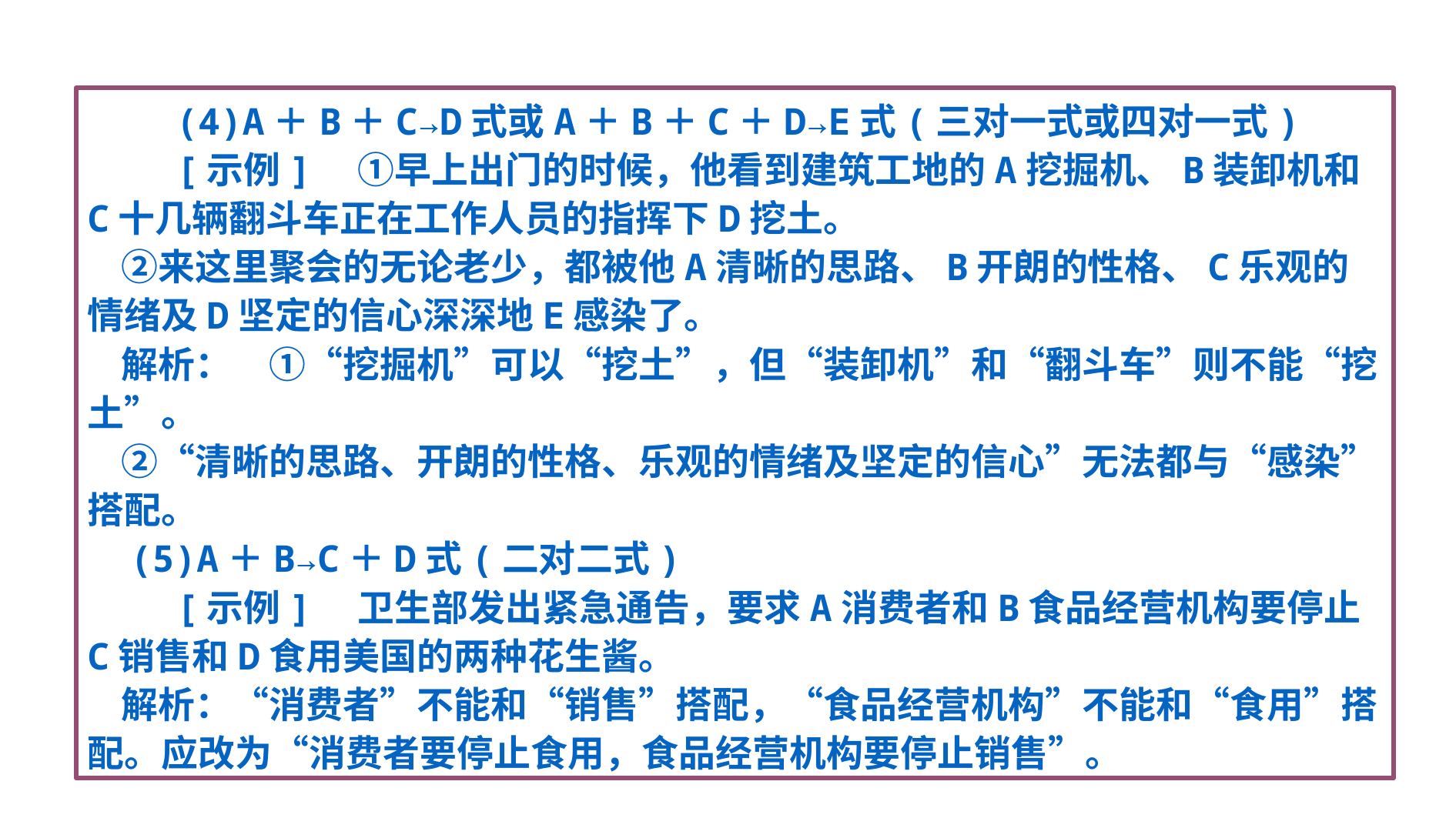

(4)A＋B＋C→D式或A＋B＋C＋D→E式(三对一式或四对一式)
    [示例]　①早上出门的时候，他看到建筑工地的A挖掘机、B装卸机和C十几辆翻斗车正在工作人员的指挥下D挖土。
    ②来这里聚会的无论老少，都被他A清晰的思路、B开朗的性格、C乐观的情绪及D坚定的信心深深地E感染了。
    解析：　①“挖掘机”可以“挖土”，但“装卸机”和“翻斗车”则不能“挖土”。
    ②“清晰的思路、开朗的性格、乐观的情绪及坚定的信心”无法都与“感染”搭配。
    (5)A＋B→C＋D式(二对二式)
    [示例]　卫生部发出紧急通告，要求A消费者和B食品经营机构要停止C销售和D食用美国的两种花生酱。
    解析：“消费者”不能和“销售”搭配，“食品经营机构”不能和“食用”搭配。应改为“消费者要停止食用，食品经营机构要停止销售”。